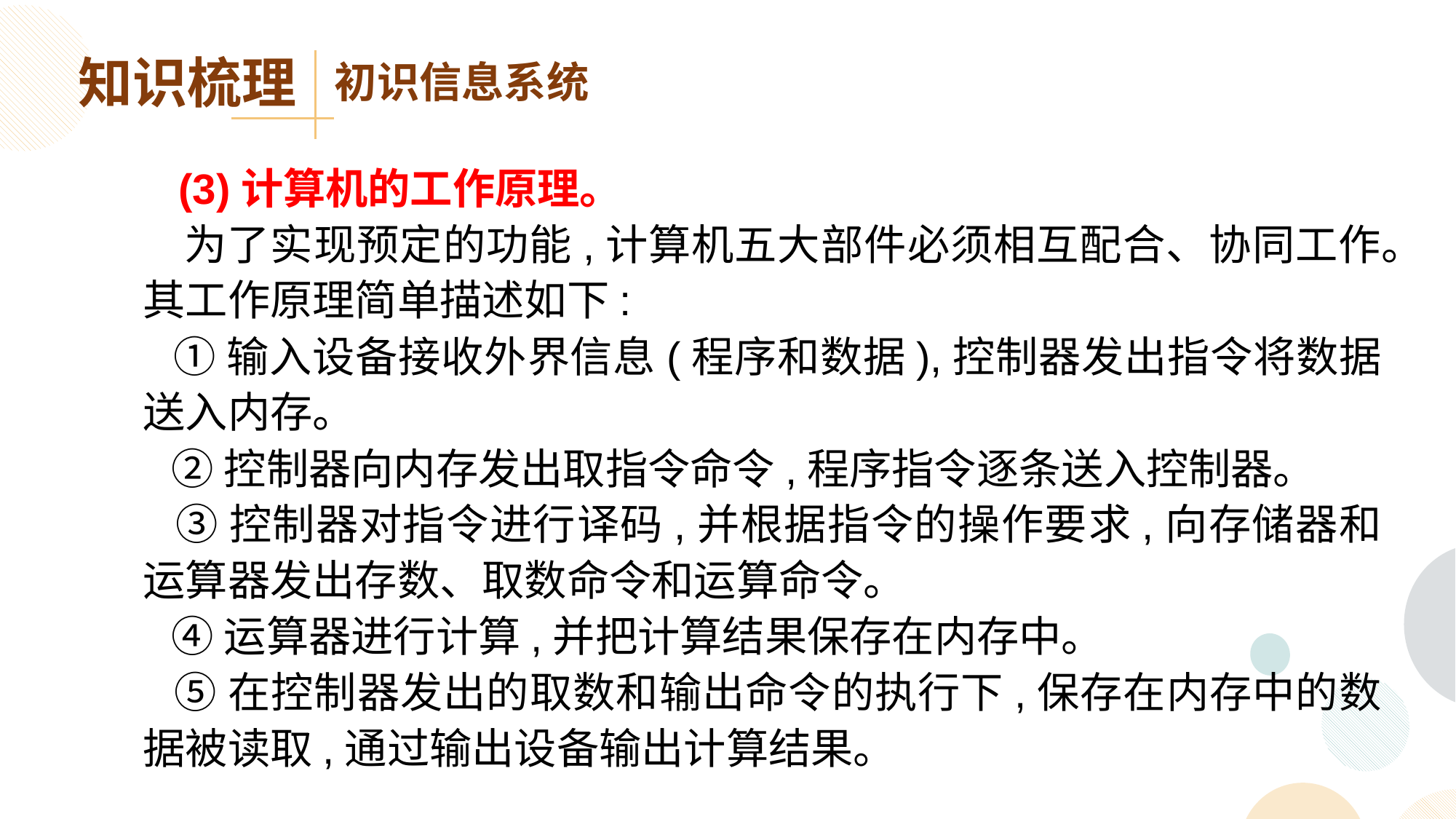

知识梳理
初识信息系统
   (3)计算机的工作原理。
   为了实现预定的功能,计算机五大部件必须相互配合、协同工作。其工作原理简单描述如下:
   ①输入设备接收外界信息(程序和数据),控制器发出指令将数据送入内存。
   ②控制器向内存发出取指令命令,程序指令逐条送入控制器。
   ③控制器对指令进行译码,并根据指令的操作要求,向存储器和运算器发出存数、取数命令和运算命令。
   ④运算器进行计算,并把计算结果保存在内存中。
   ⑤在控制器发出的取数和输出命令的执行下,保存在内存中的数据被读取,通过输出设备输出计算结果。